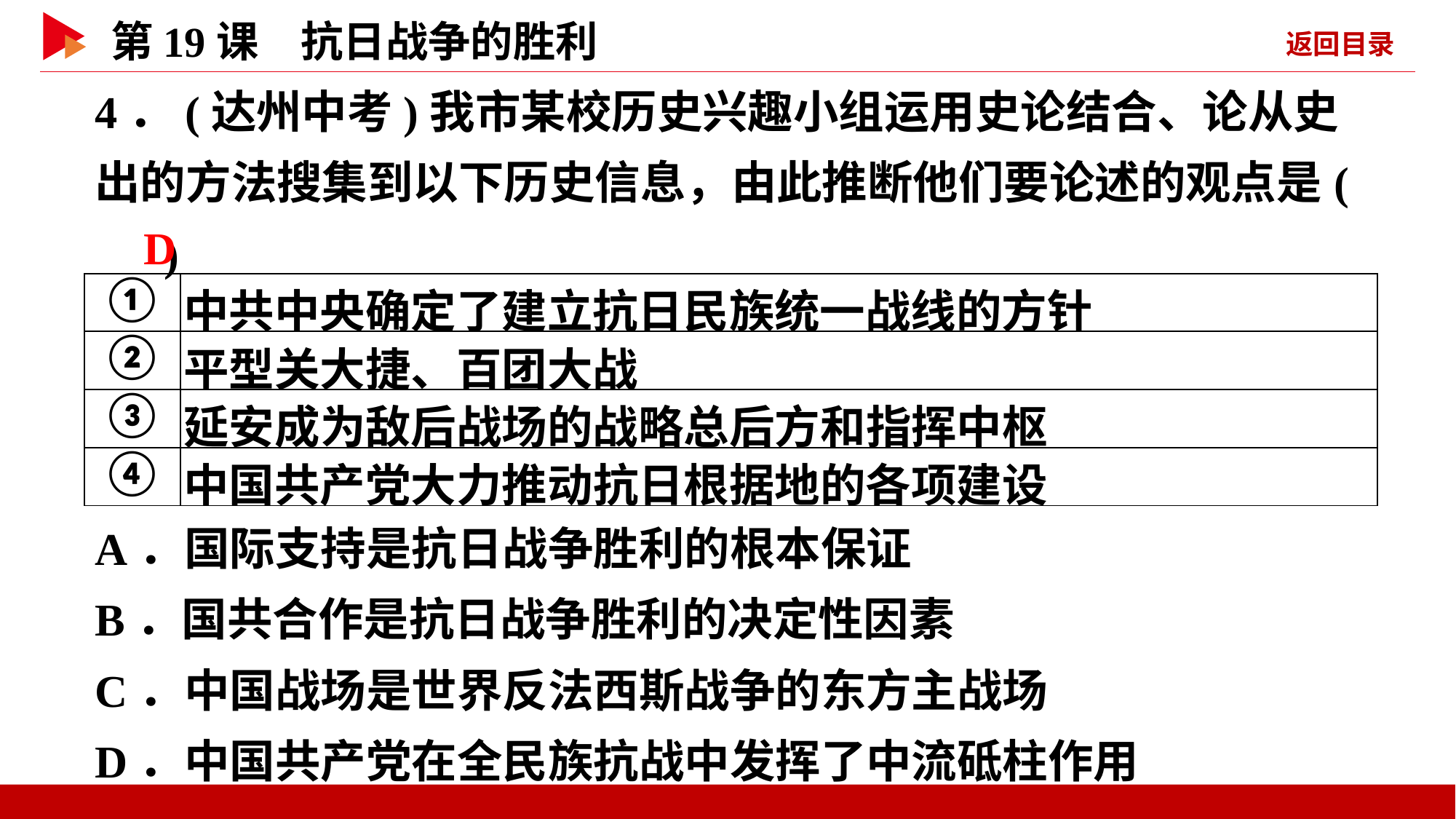

4．(达州中考)我市某校历史兴趣小组运用史论结合、论从史出的方法搜集到以下历史信息，由此推断他们要论述的观点是(        )
   D
| ① | 中共中央确定了建立抗日民族统一战线的方针 |
| --- | --- |
| ② | 平型关大捷、百团大战 |
| ③ | 延安成为敌后战场的战略总后方和指挥中枢 |
| ④ | 中国共产党大力推动抗日根据地的各项建设 |
A．国际支持是抗日战争胜利的根本保证
B．国共合作是抗日战争胜利的决定性因素
C．中国战场是世界反法西斯战争的东方主战场
D．中国共产党在全民族抗战中发挥了中流砥柱作用